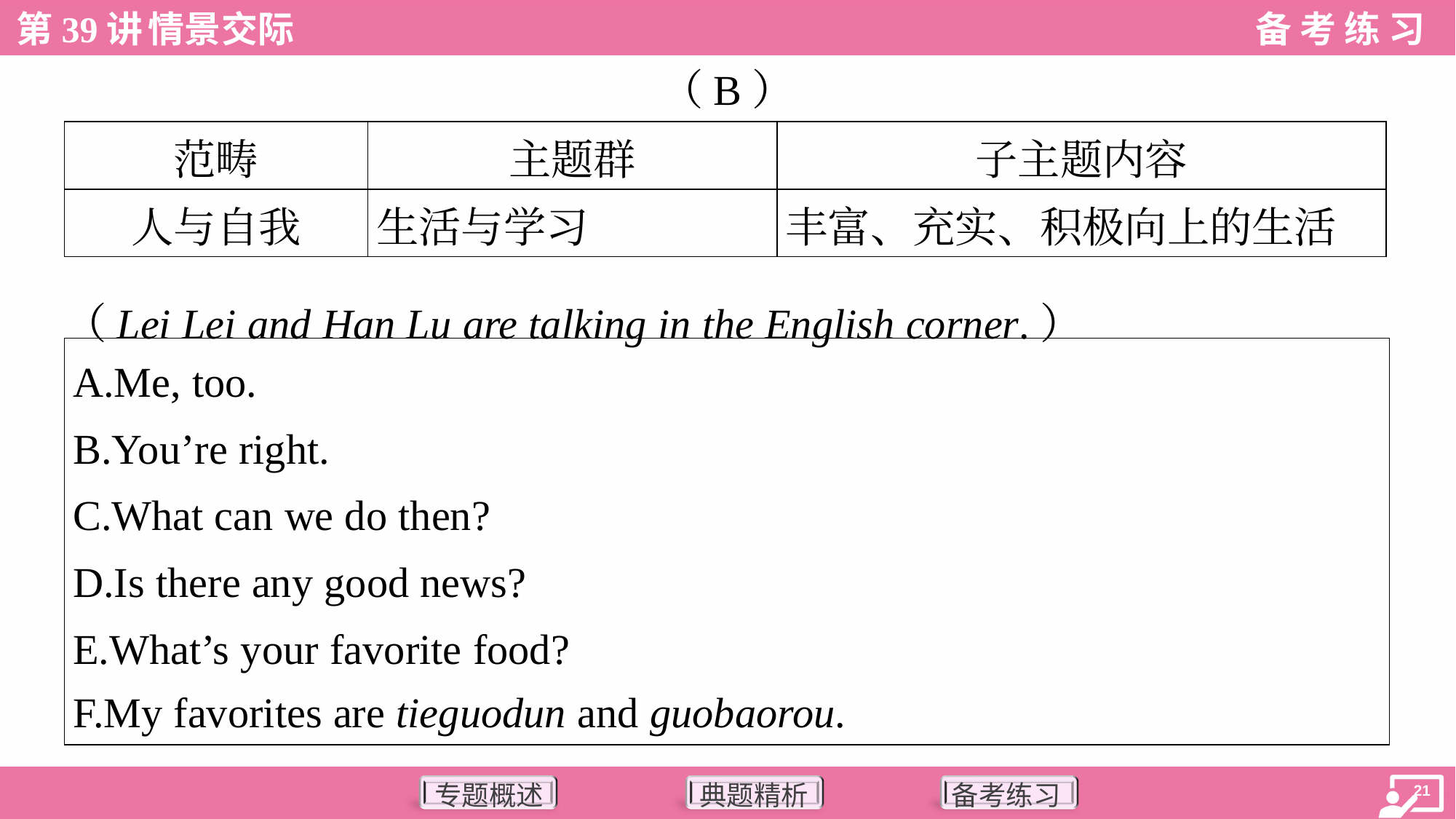

（B）
| 范畴 | 主题群 | 子主题内容 |
| --- | --- | --- |
| 人与自我 | 生活与学习 | 丰富、充实、积极向上的生活 |
（Lei Lei and Han Lu are talking in the English corner.）
| A.Me, too. B.You’re right. C.What can we do then? D.Is there any good news? E.What’s your favorite food? F.My favorites are tieguodun and guobaorou. |
| --- |